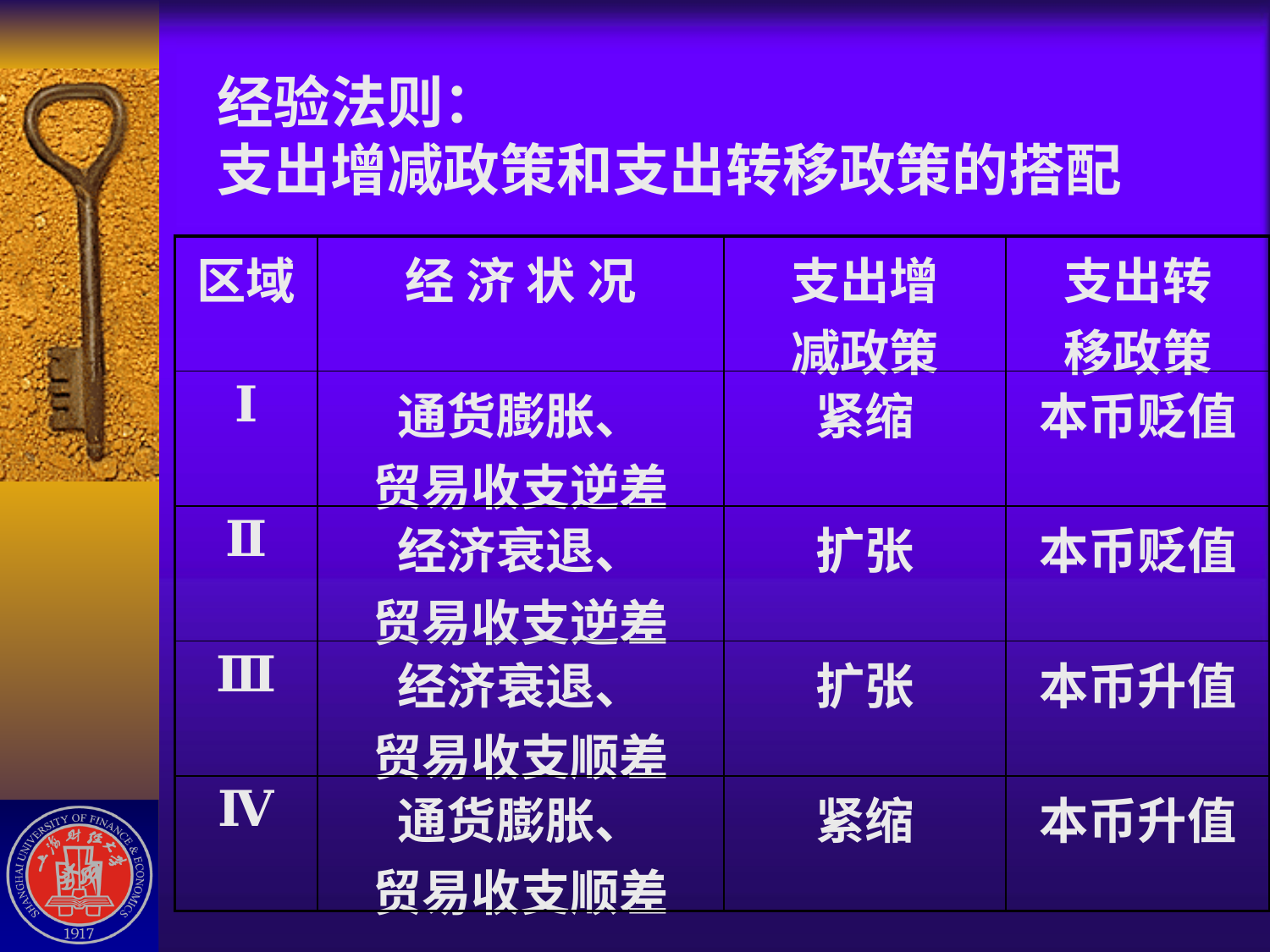

经验法则：
支出增减政策和支出转移政策的搭配

| 区域 | 经 济 状 况 | 支出增 减政策 | 支出转 移政策 |
| --- | --- | --- | --- |
| Ⅰ | 通货膨胀、 贸易收支逆差 | 紧缩 | 本币贬值 |
| Ⅱ | 经济衰退、 贸易收支逆差 | 扩张 | 本币贬值 |
| Ⅲ | 经济衰退、 贸易收支顺差 | 扩张 | 本币升值 |
| Ⅳ | 通货膨胀、 贸易收支顺差 | 紧缩 | 本币升值 |